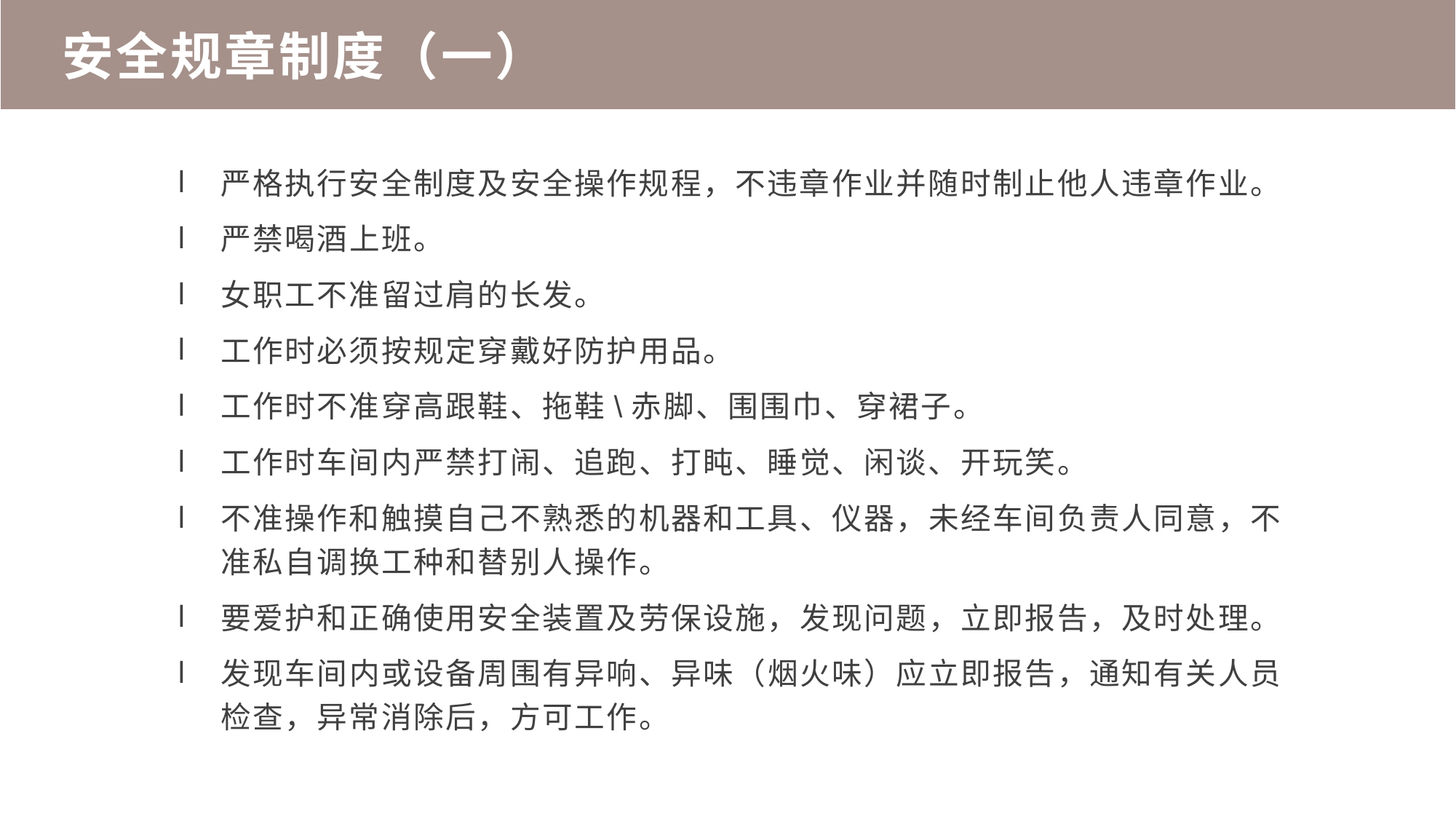

安全规章制度（一）
严格执行安全制度及安全操作规程，不违章作业并随时制止他人违章作业。
严禁喝酒上班。
女职工不准留过肩的长发。
工作时必须按规定穿戴好防护用品。
工作时不准穿高跟鞋、拖鞋\赤脚、围围巾、穿裙子。
工作时车间内严禁打闹、追跑、打盹、睡觉、闲谈、开玩笑。
不准操作和触摸自己不熟悉的机器和工具、仪器，未经车间负责人同意，不准私自调换工种和替别人操作。
要爱护和正确使用安全装置及劳保设施，发现问题，立即报告，及时处理。
发现车间内或设备周围有异响、异味（烟火味）应立即报告，通知有关人员检查，异常消除后，方可工作。